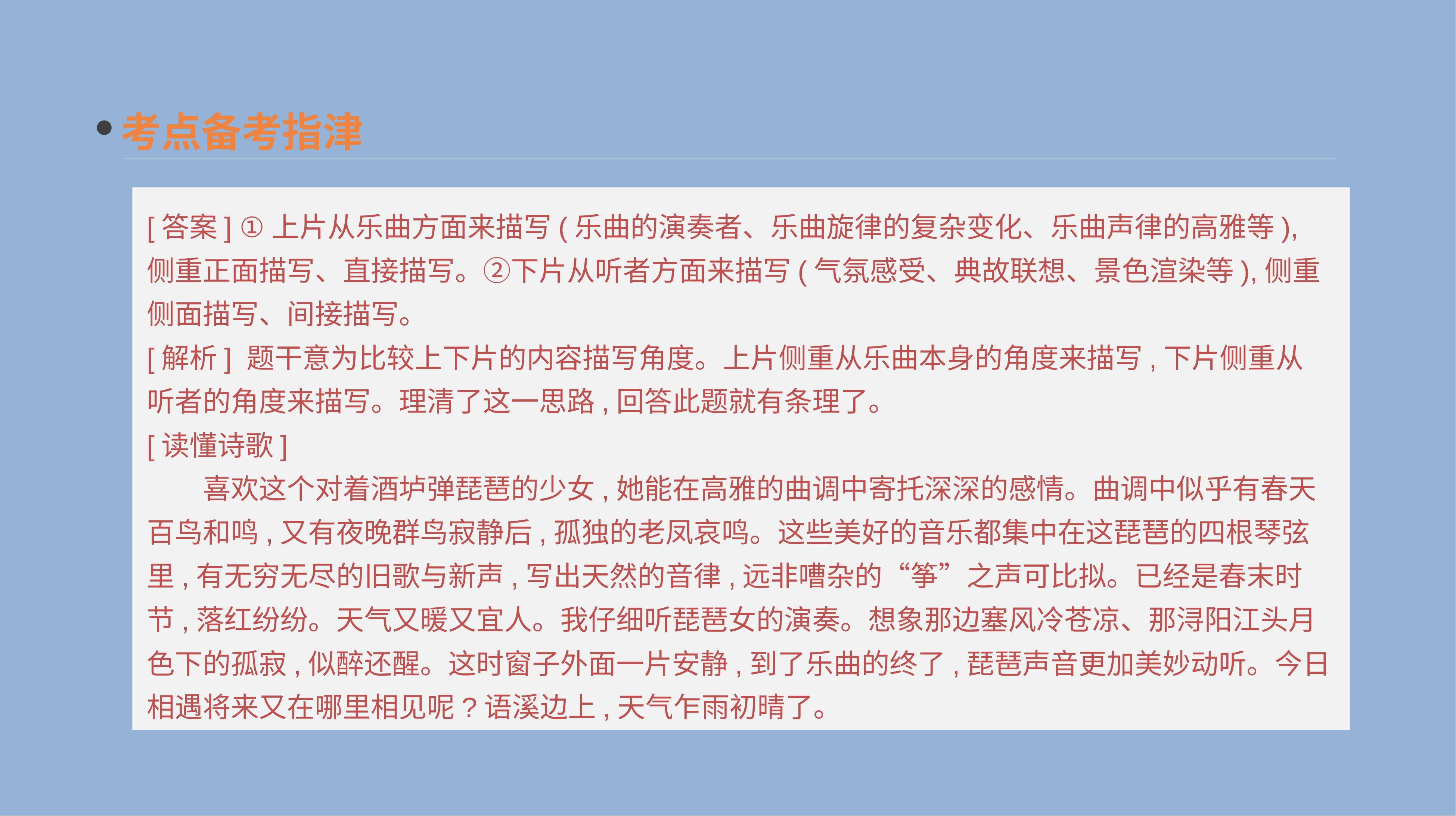

考点备考指津

[答案] ①上片从乐曲方面来描写(乐曲的演奏者、乐曲旋律的复杂变化、乐曲声律的高雅等),侧重正面描写、直接描写。②下片从听者方面来描写(气氛感受、典故联想、景色渲染等),侧重侧面描写、间接描写。
[解析] 题干意为比较上下片的内容描写角度。上片侧重从乐曲本身的角度来描写,下片侧重从听者的角度来描写。理清了这一思路,回答此题就有条理了。
[读懂诗歌]
　　喜欢这个对着酒垆弹琵琶的少女,她能在高雅的曲调中寄托深深的感情。曲调中似乎有春天百鸟和鸣,又有夜晚群鸟寂静后,孤独的老凤哀鸣。这些美好的音乐都集中在这琵琶的四根琴弦里,有无穷无尽的旧歌与新声,写出天然的音律,远非嘈杂的“筝”之声可比拟。已经是春末时节,落红纷纷。天气又暖又宜人。我仔细听琵琶女的演奏。想象那边塞风冷苍凉、那浔阳江头月色下的孤寂,似醉还醒。这时窗子外面一片安静,到了乐曲的终了,琵琶声音更加美妙动听。今日相遇将来又在哪里相见呢?语溪边上,天气乍雨初晴了。